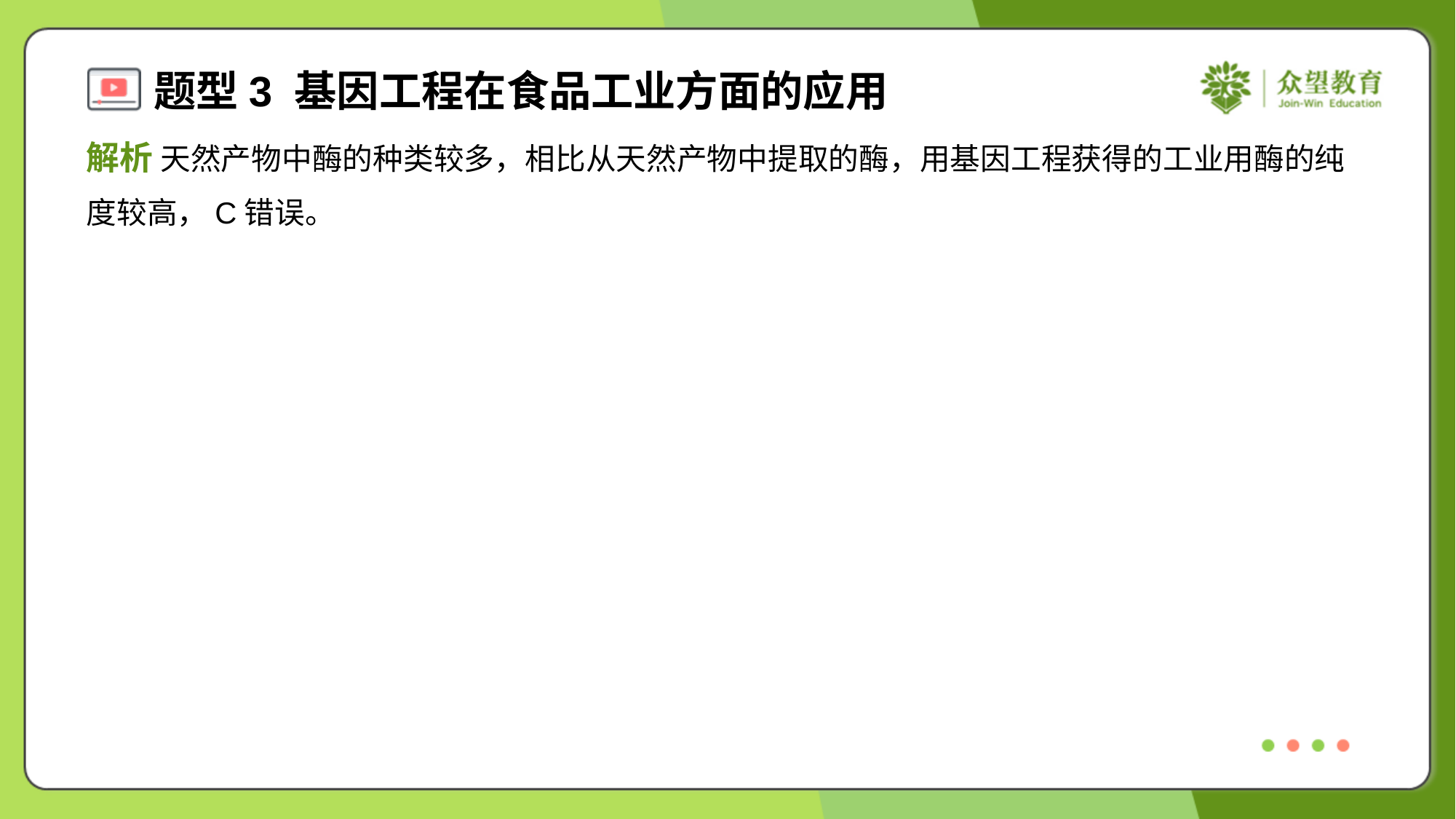

解析 天然产物中酶的种类较多，相比从天然产物中提取的酶，用基因工程获得的工业用酶的纯
度较高，C错误。